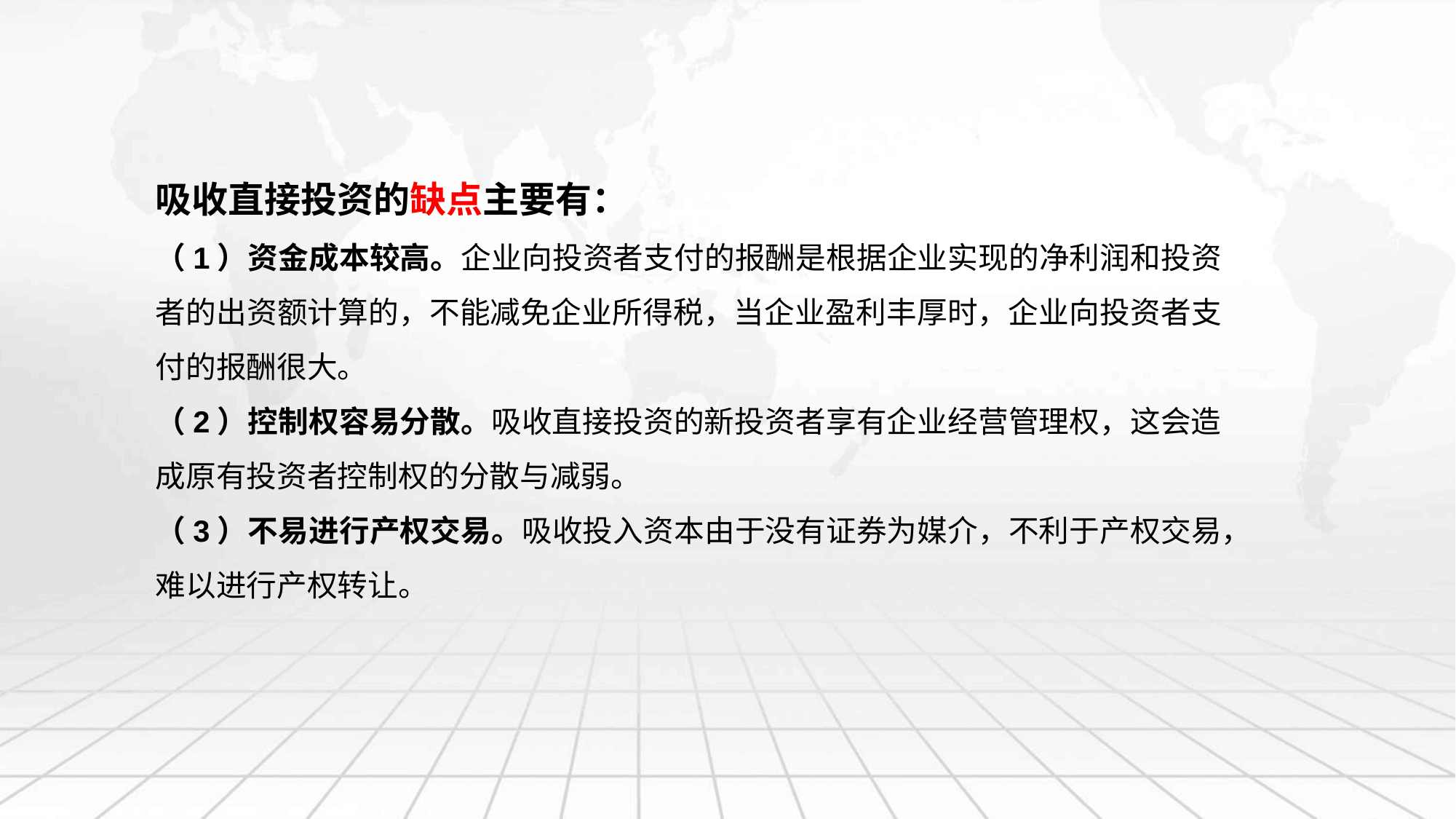

吸收直接投资的缺点主要有：
（1）资金成本较高。企业向投资者支付的报酬是根据企业实现的净利润和投资者的出资额计算的，不能减免企业所得税，当企业盈利丰厚时，企业向投资者支付的报酬很大。
（2）控制权容易分散。吸收直接投资的新投资者享有企业经营管理权，这会造成原有投资者控制权的分散与减弱。
（3）不易进行产权交易。吸收投入资本由于没有证券为媒介，不利于产权交易，难以进行产权转让。